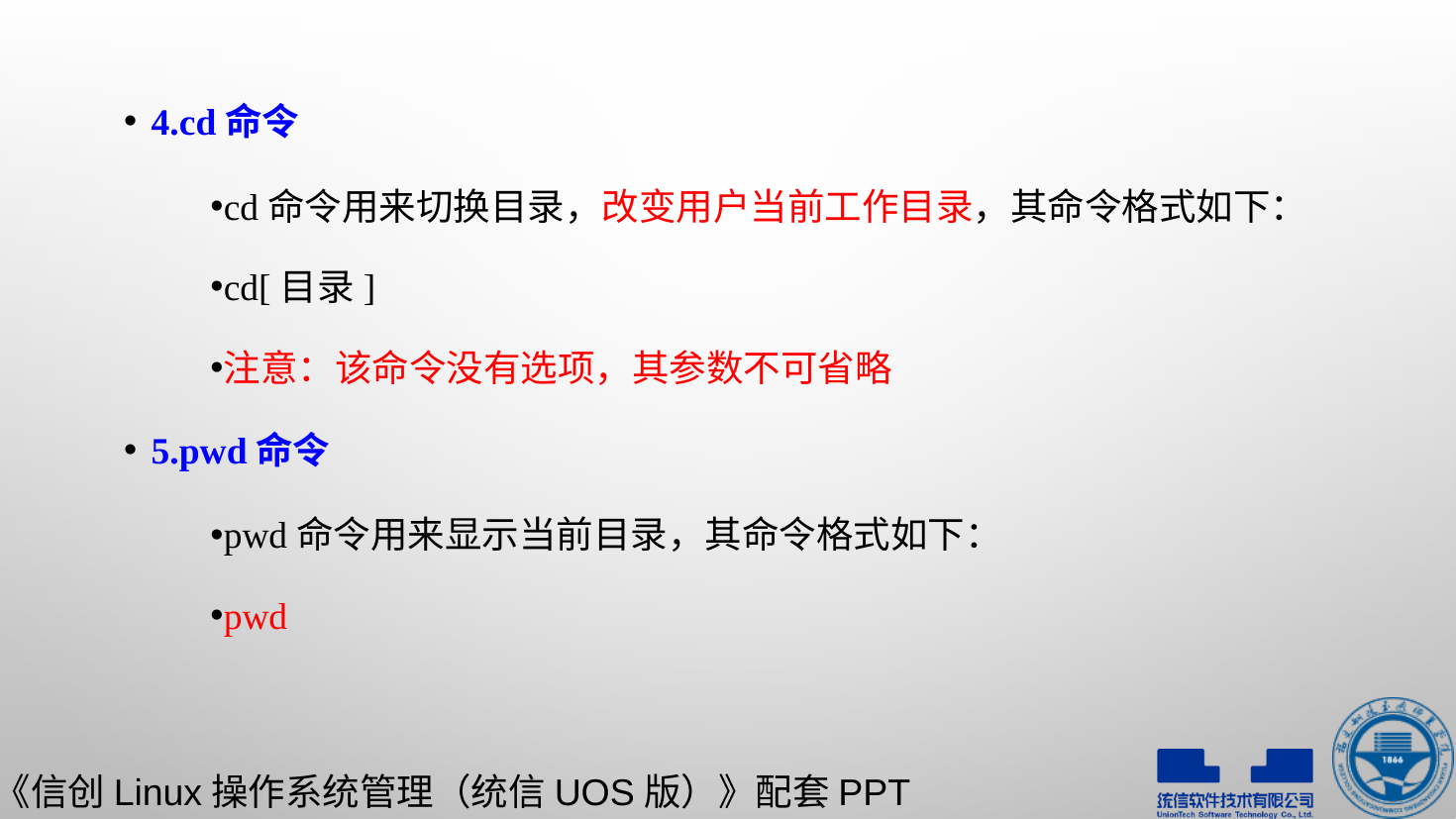

4.cd命令
cd命令用来切换目录，改变用户当前工作目录，其命令格式如下：
cd[目录]
注意：该命令没有选项，其参数不可省略
5.pwd命令
pwd命令用来显示当前目录，其命令格式如下：
pwd